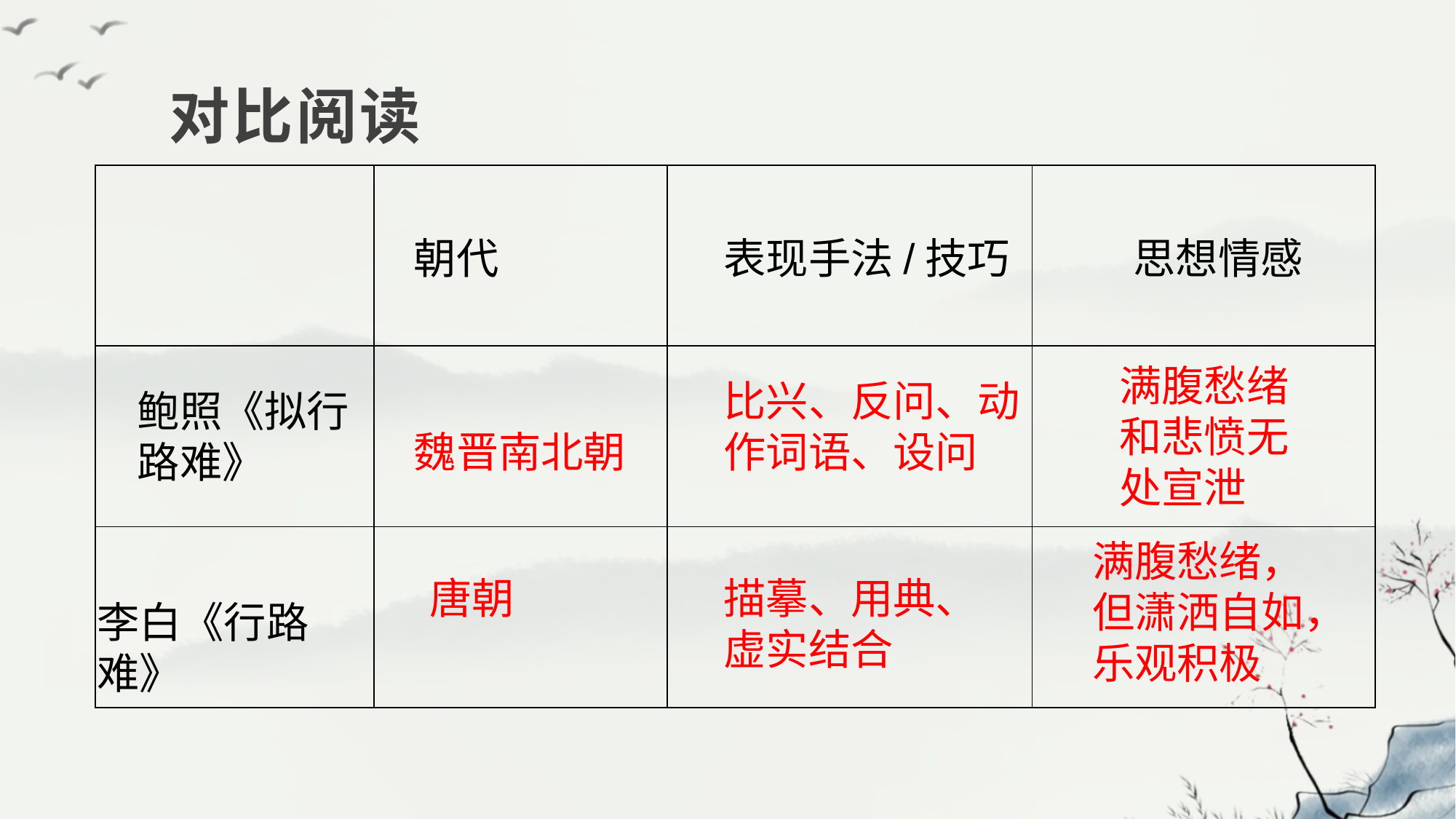

# 对比阅读
|  |  |  |  |
| --- | --- | --- | --- |
|  |  |  |  |
|  |  |  |  |
朝代
表现手法/技巧
思想情感
满腹愁绪和悲愤无处宣泄
比兴、反问、动作词语、设问
鲍照《拟行路难》
魏晋南北朝
满腹愁绪，但潇洒自如，乐观积极
唐朝
描摹、用典、虚实结合
李白《行路难》